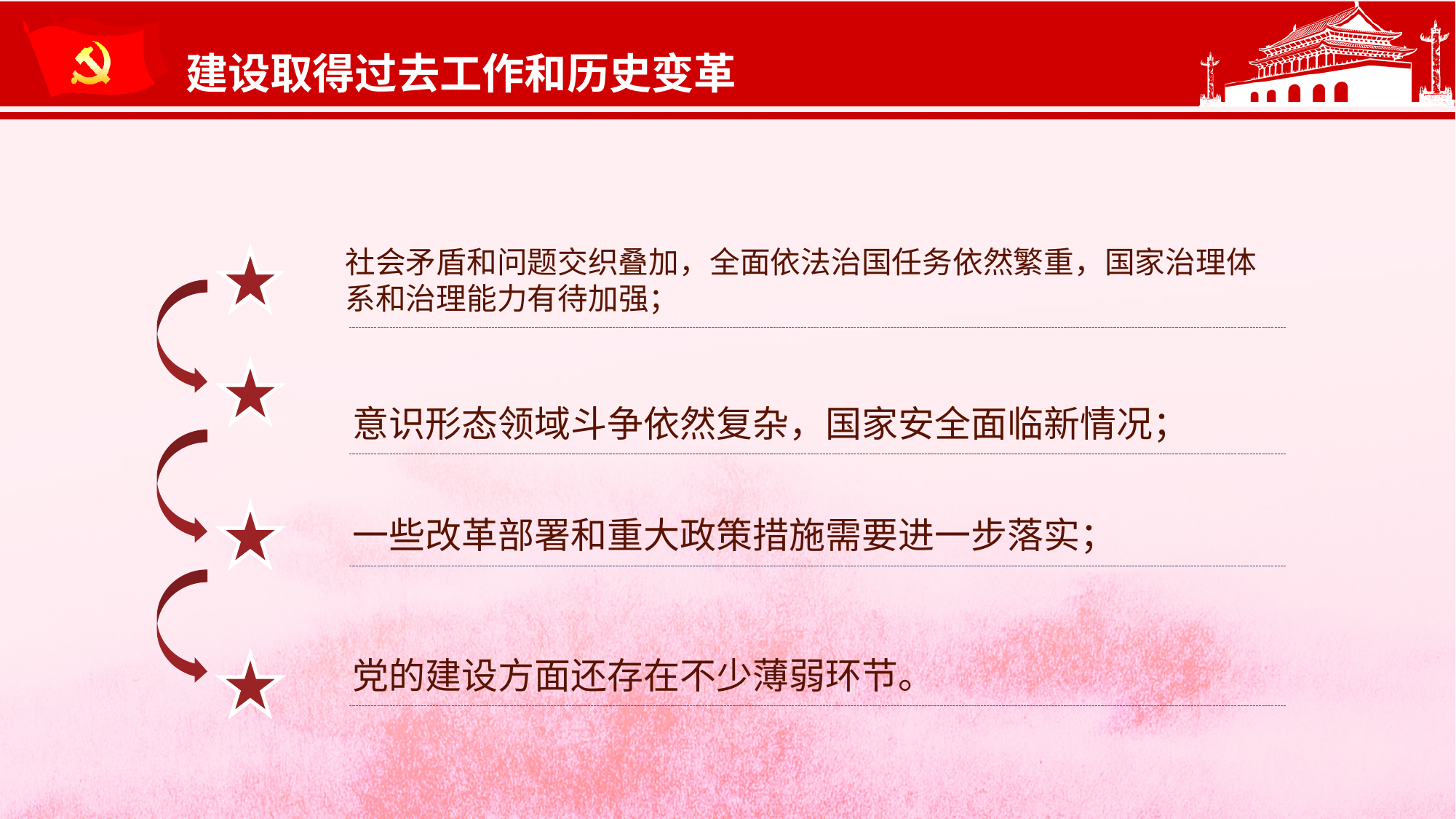

建设取得过去工作和历史变革
社会矛盾和问题交织叠加，全面依法治国任务依然繁重，国家治理体系和治理能力有待加强；

意识形态领域斗争依然复杂，国家安全面临新情况；

一些改革部署和重大政策措施需要进一步落实；

党的建设方面还存在不少薄弱环节。